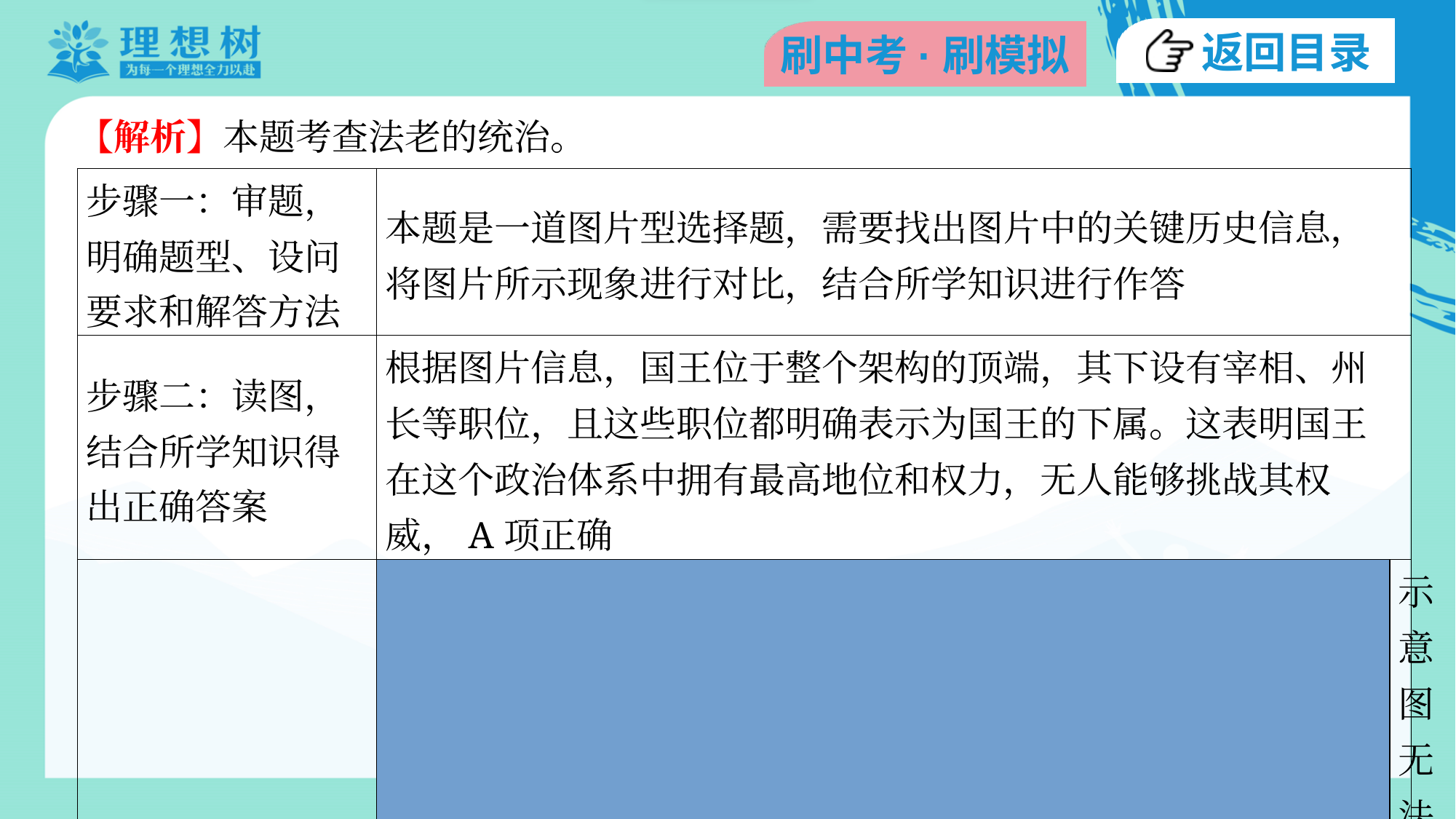

【解析】本题考查法老的统治。
| 步骤一：审题， 明确题型、设问 要求和解答方法 |  |  | 本题是一道图片型选择题，需要找出图片中的关键历史信息， 将图片所示现象进行对比，结合所学知识进行作答 |  |  |
| --- | --- | --- | --- | --- | --- |
| 步骤二：读图， 结合所学知识得 出正确答案 |  |  | 根据图片信息，国王位于整个架构的顶端，其下设有宰相、州 长等职位，且这些职位都明确表示为国王的下属。这表明国王 在这个政治体系中拥有最高地位和权力，无人能够挑战其权 威，A项正确 |  |  |
| 步骤三：排除干 扰项 |  |  | 示意图无法说明古埃及实行封建制度，排除B项；示意图中并 未体现出自然环境的影响，排除C项；示意图仅体现古代埃及 政治，无法得出古代文明多元化的结论，排除D项 |  |  |